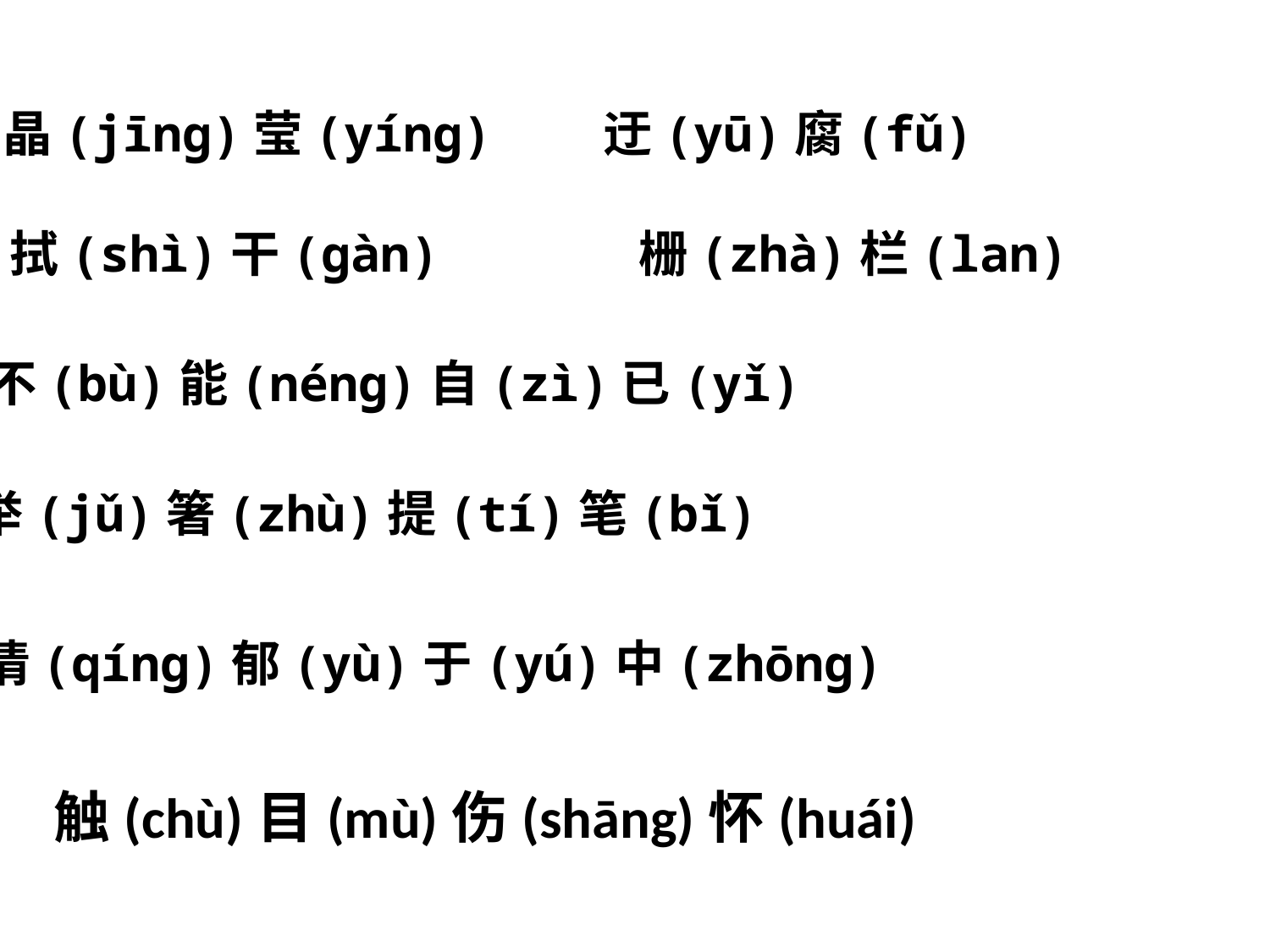

晶(jīng)莹(yíng)
迂(yū)腐(fǔ)
拭(shì)干(gàn)
栅(zhà)栏(lan)
不(bù)能(néng)自(zì)已(yǐ)
举(jǔ)箸(zhù)提(tí)笔(bǐ)
情(qíng)郁(yù)于(yú)中(zhōng)
触(chù)目(mù)伤(shāng)怀(huái)